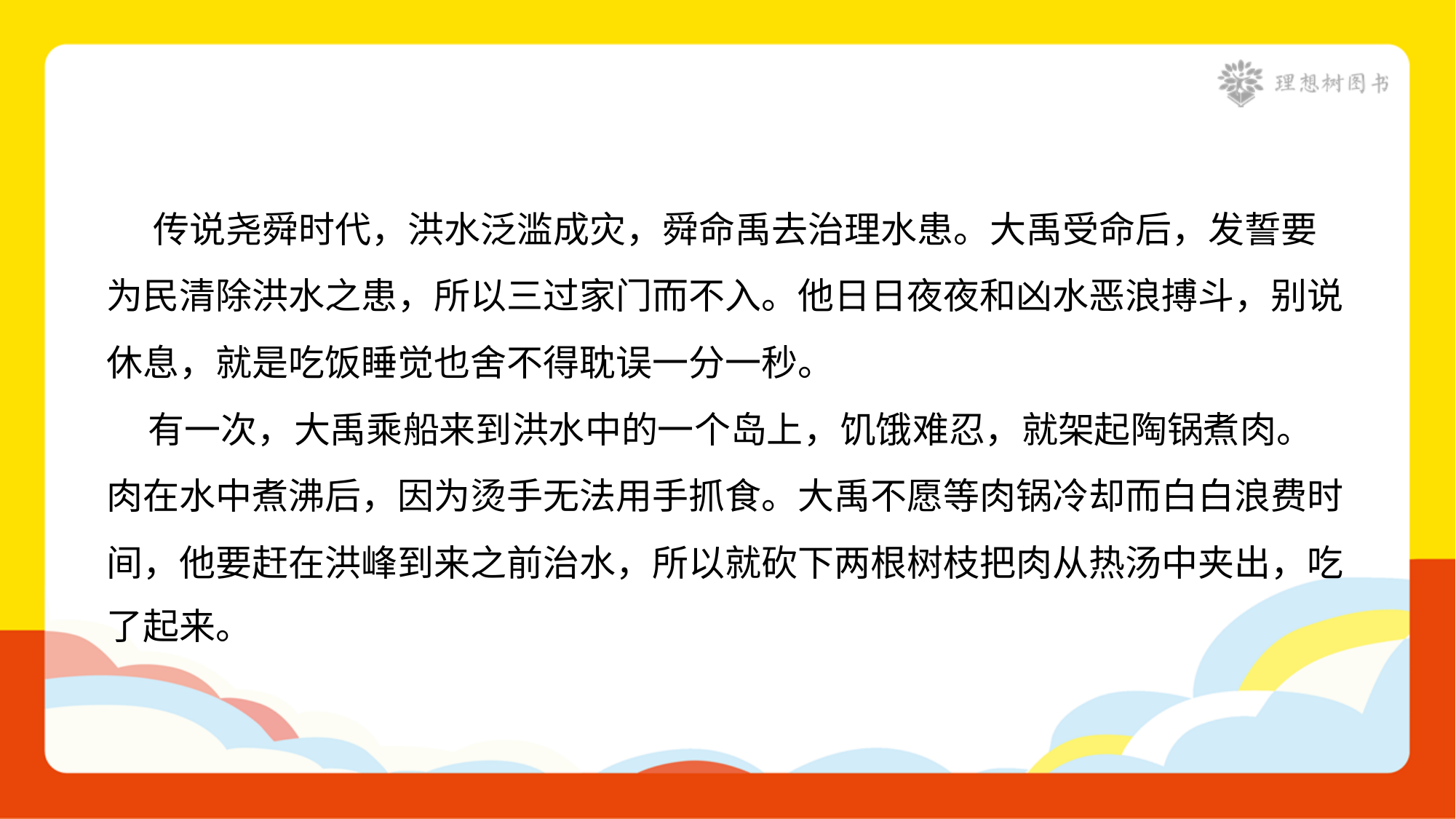

传说尧舜时代，洪水泛滥成灾，舜命禹去治理水患。大禹受命后，发誓要
为民清除洪水之患，所以三过家门而不入。他日日夜夜和凶水恶浪搏斗，别说
休息，就是吃饭睡觉也舍不得耽误一分一秒。
    有一次，大禹乘船来到洪水中的一个岛上，饥饿难忍，就架起陶锅煮肉。
肉在水中煮沸后，因为烫手无法用手抓食。大禹不愿等肉锅冷却而白白浪费时
间，他要赶在洪峰到来之前治水，所以就砍下两根树枝把肉从热汤中夹出，吃
了起来。